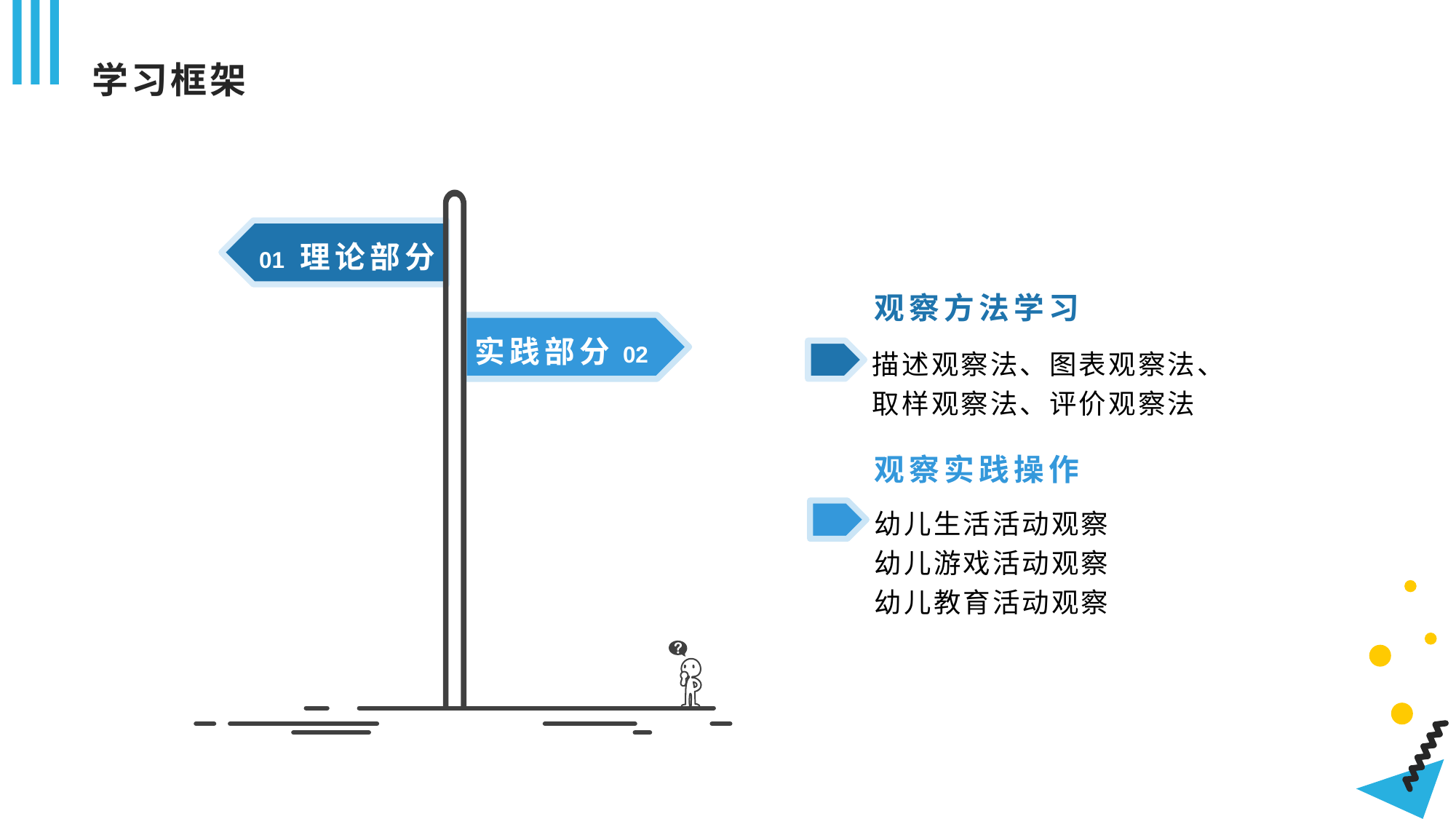

# 学习框架

理论部分
01
观察方法学习

实践部分
02

描述观察法、图表观察法、取样观察法、评价观察法
观察实践操作

幼儿生活活动观察
幼儿游戏活动观察
幼儿教育活动观察